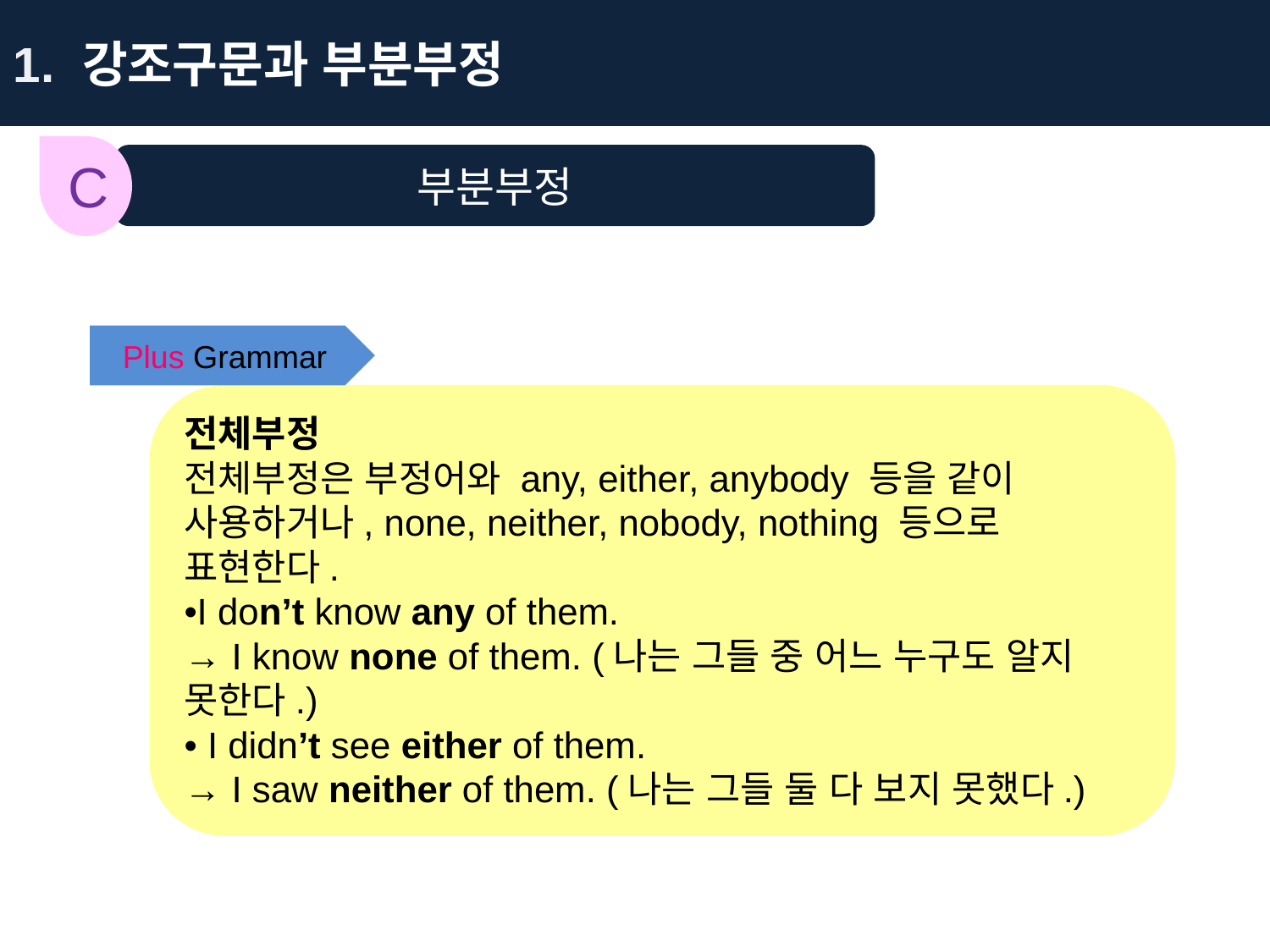

1. 강조구문과 부분부정

부분부정
C
Plus Grammar
전체부정
전체부정은 부정어와 any, either, anybody 등을 같이 사용하거나, none, neither, nobody, nothing 등으로 표현한다.
•I don’t know any of them.
→ I know none of them. (나는 그들 중 어느 누구도 알지 못한다.)
• I didn’t see either of them.
→ I saw neither of them. (나는 그들 둘 다 보지 못했다.)